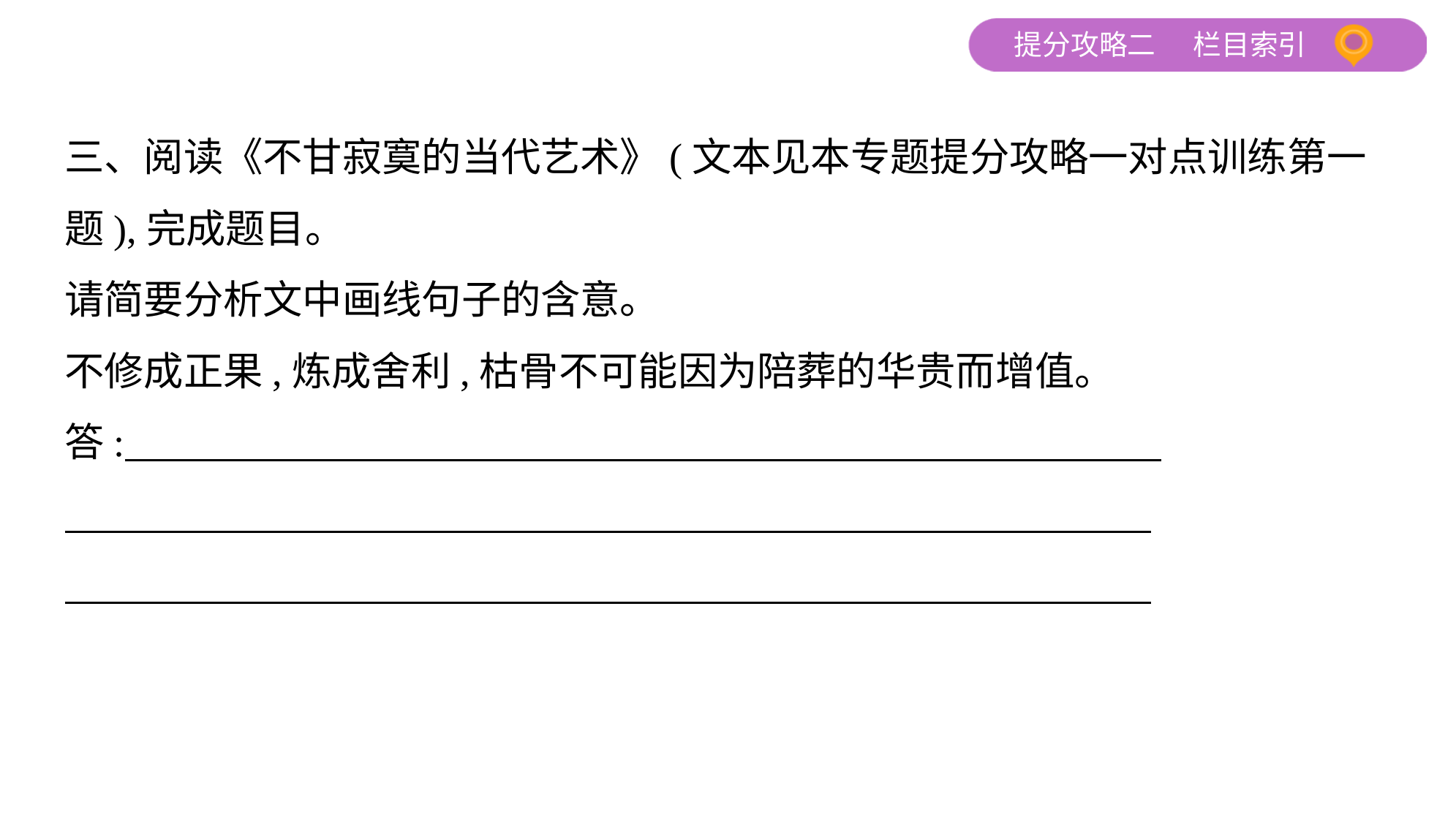

三、阅读《不甘寂寞的当代艺术》(文本见本专题提分攻略一对点训练第一
题),完成题目。
请简要分析文中画线句子的含意。
不修成正果,炼成舍利,枯骨不可能因为陪葬的华贵而增值。
答: